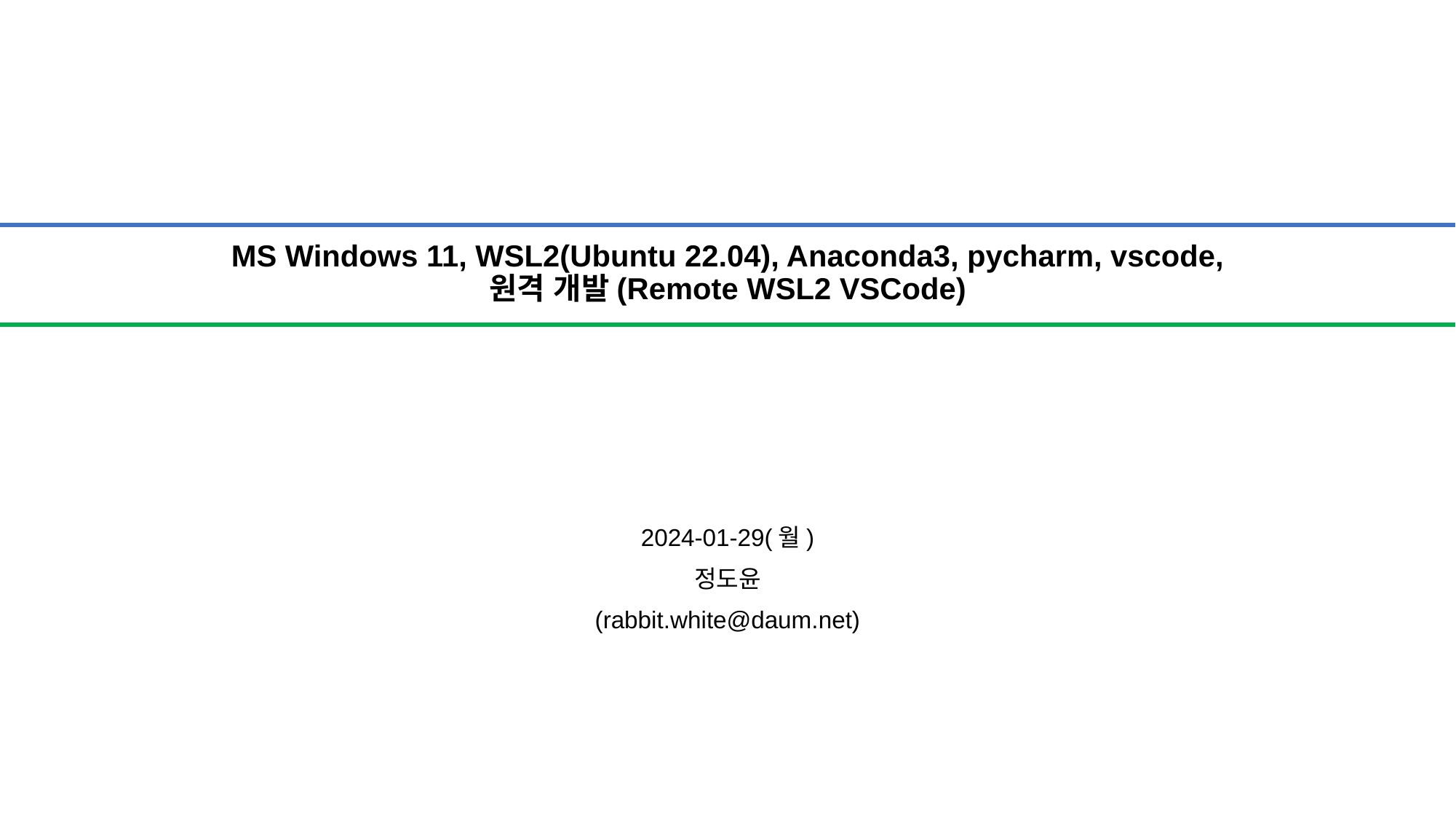

# MS Windows 11, WSL2(Ubuntu 22.04), Anaconda3, pycharm, vscode, 원격 개발(Remote WSL2 VSCode)
2024-01-29(월)
정도윤
(rabbit.white@daum.net)